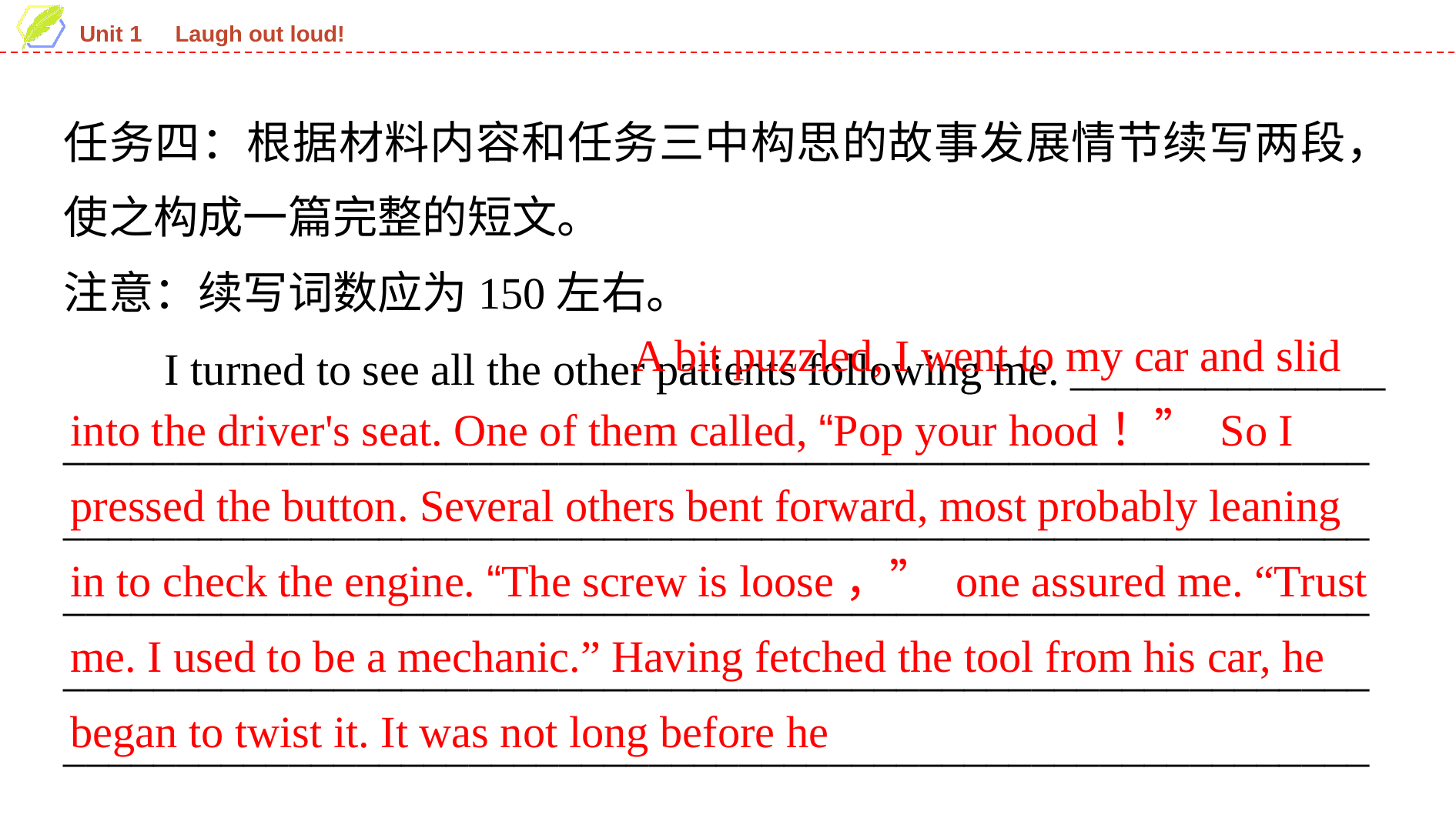

任务四：根据材料内容和任务三中构思的故事发展情节续写两段，使之构成一篇完整的短文。
注意：续写词数应为150左右。
　　I turned to see all the other patients following me. ______________
_______________________________________________________________________________________________________________________________________________________________________________________________________________________________________________________________________________________________________
                                             A bit puzzled, I went to my car and slid into the driver's seat. One of them called, “Pop your hood！” So I pressed the button. Several others bent forward, most probably leaning in to check the engine. “The screw is loose，” one assured me. “Trust me. I used to be a mechanic.” Having fetched the tool from his car, he began to twist it. It was not long before he